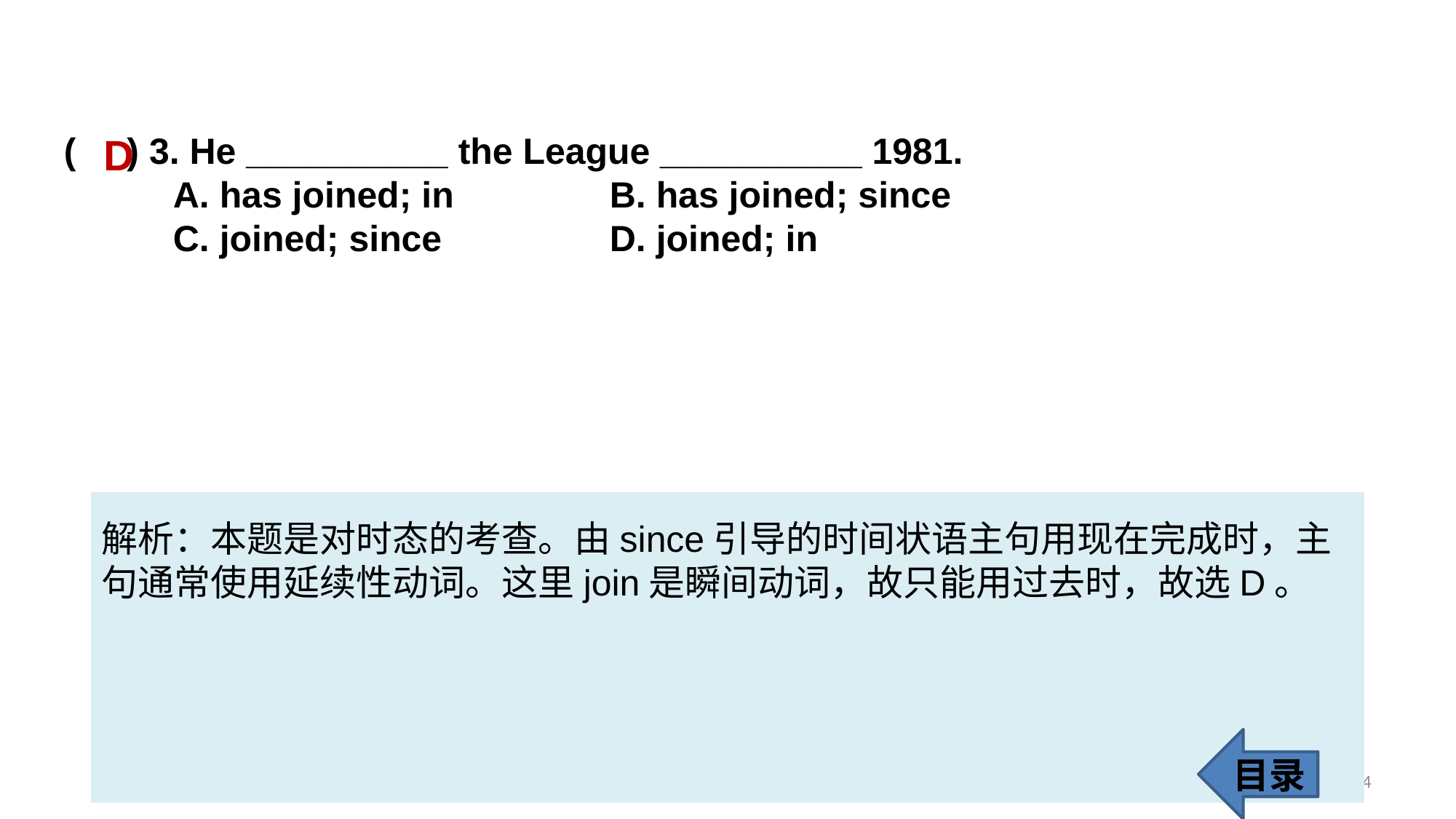

(     ) 3. He __________ the League __________ 1981.
	A. has joined; in 		B. has joined; since
	C. joined; since 		D. joined; in
D

解析：本题是对时态的考查。由since引导的时间状语主句用现在完成时，主句通常使用延续性动词。这里join是瞬间动词，故只能用过去时，故选D。
目录
64